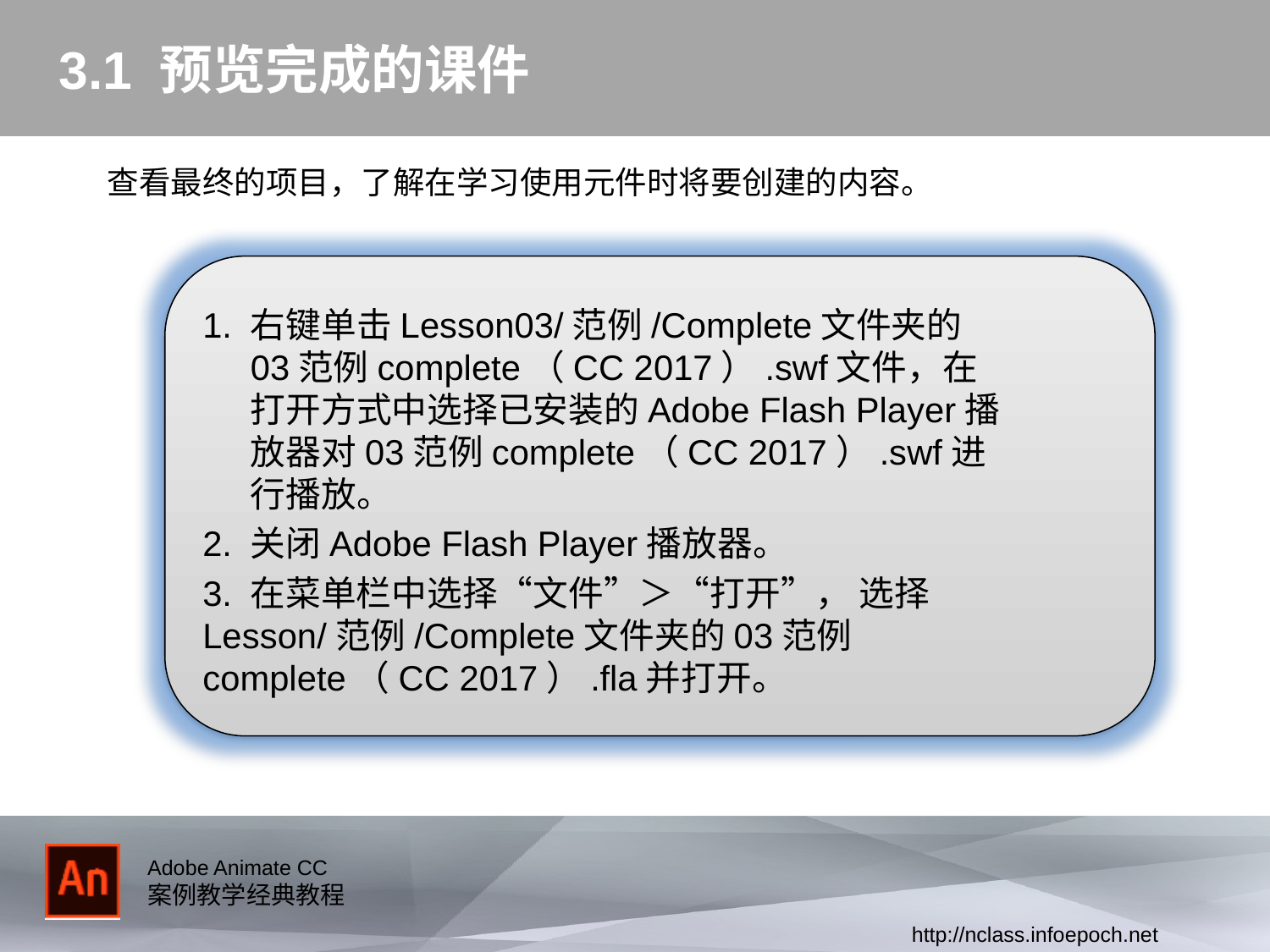

# 3.1 预览完成的课件
 查看最终的项目，了解在学习使用元件时将要创建的内容。

右键单击Lesson03/范例/Complete文件夹的03范例complete（CC 2017）.swf文件，在打开方式中选择已安装的Adobe Flash Player播放器对03范例complete（CC 2017）.swf进行播放。
关闭Adobe Flash Player播放器。
3. 在菜单栏中选择“文件”＞“打开”， 选择Lesson/范例/Complete文件夹的03范例complete（CC 2017）.fla并打开。